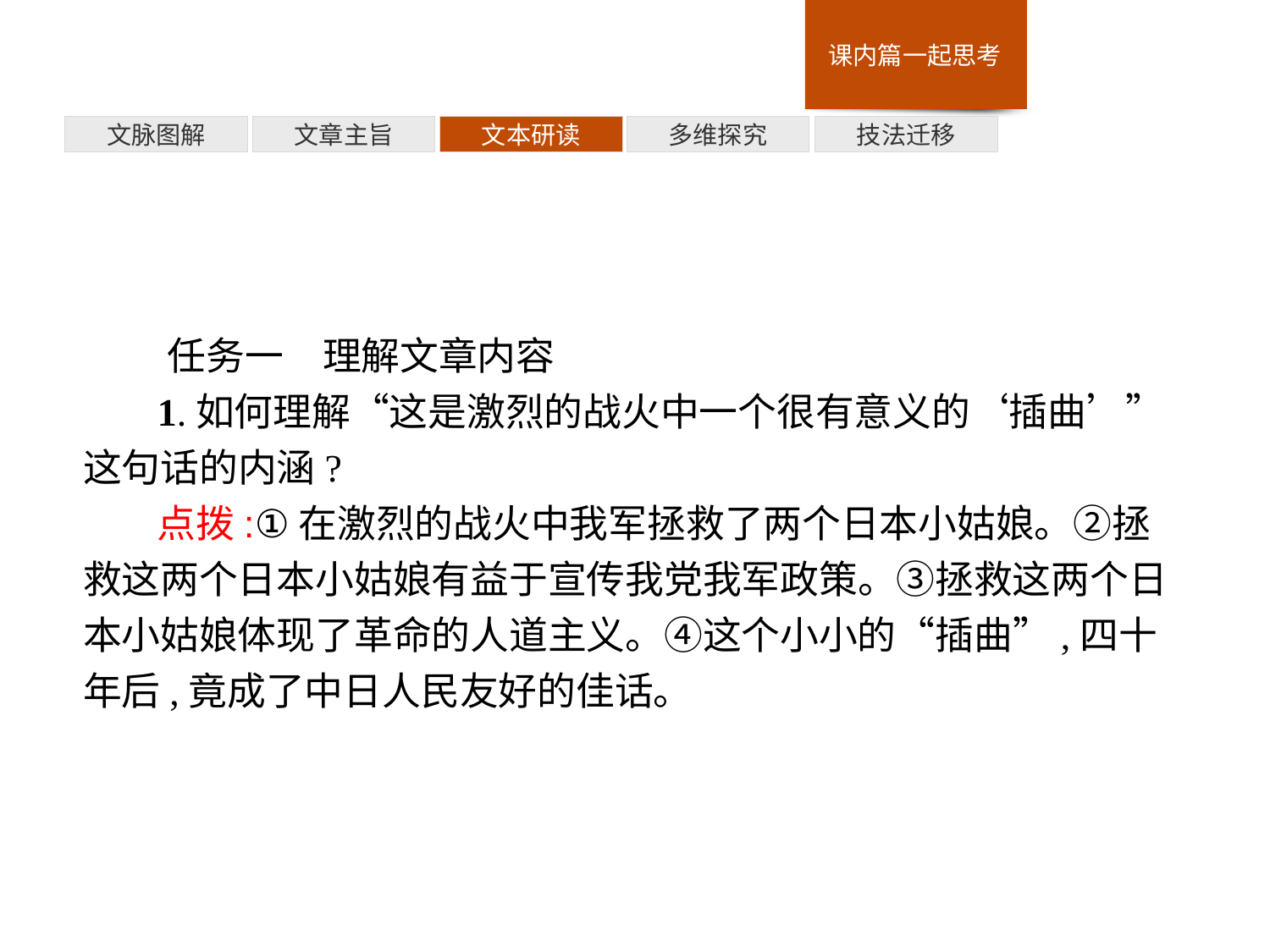

技法迁移
多维探究
文本研读
文章主旨
文脉图解
任务一　理解文章内容
1.如何理解“这是激烈的战火中一个很有意义的‘插曲’”这句话的内涵?
点拨:①在激烈的战火中我军拯救了两个日本小姑娘。②拯救这两个日本小姑娘有益于宣传我党我军政策。③拯救这两个日本小姑娘体现了革命的人道主义。④这个小小的“插曲”,四十年后,竟成了中日人民友好的佳话。